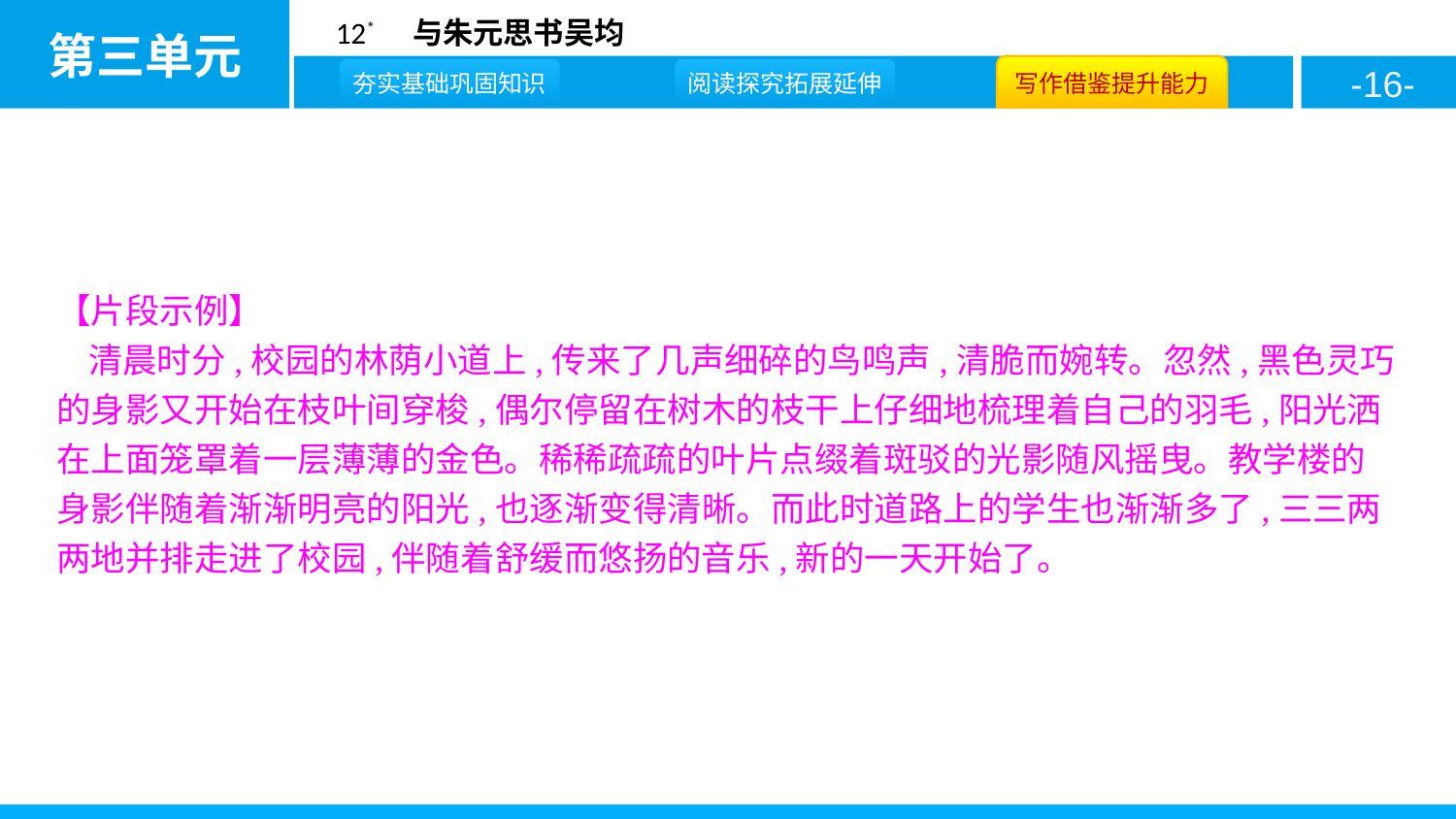

【片段示例】
清晨时分,校园的林荫小道上,传来了几声细碎的鸟鸣声,清脆而婉转。忽然,黑色灵巧的身影又开始在枝叶间穿梭,偶尔停留在树木的枝干上仔细地梳理着自己的羽毛,阳光洒在上面笼罩着一层薄薄的金色。稀稀疏疏的叶片点缀着斑驳的光影随风摇曳。教学楼的身影伴随着渐渐明亮的阳光,也逐渐变得清晰。而此时道路上的学生也渐渐多了,三三两两地并排走进了校园,伴随着舒缓而悠扬的音乐,新的一天开始了。